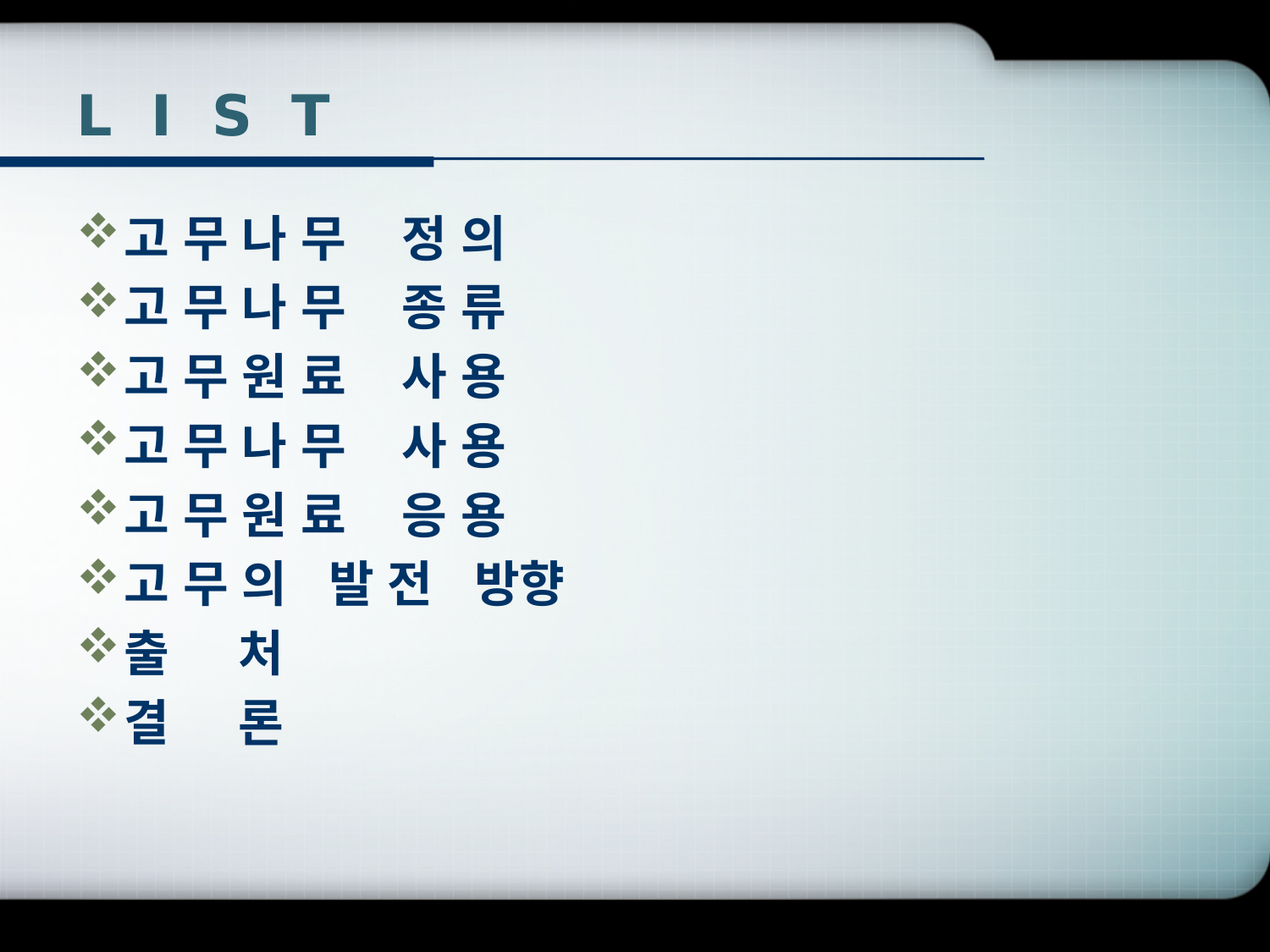

# L  I  S  T
고 무 나 무    정 의
고 무 나 무    종 류
고 무 원 료    사 용
고 무 나 무    사 용
고 무 원 료    응 용
고 무 의   발 전   방향
출     처
결     론